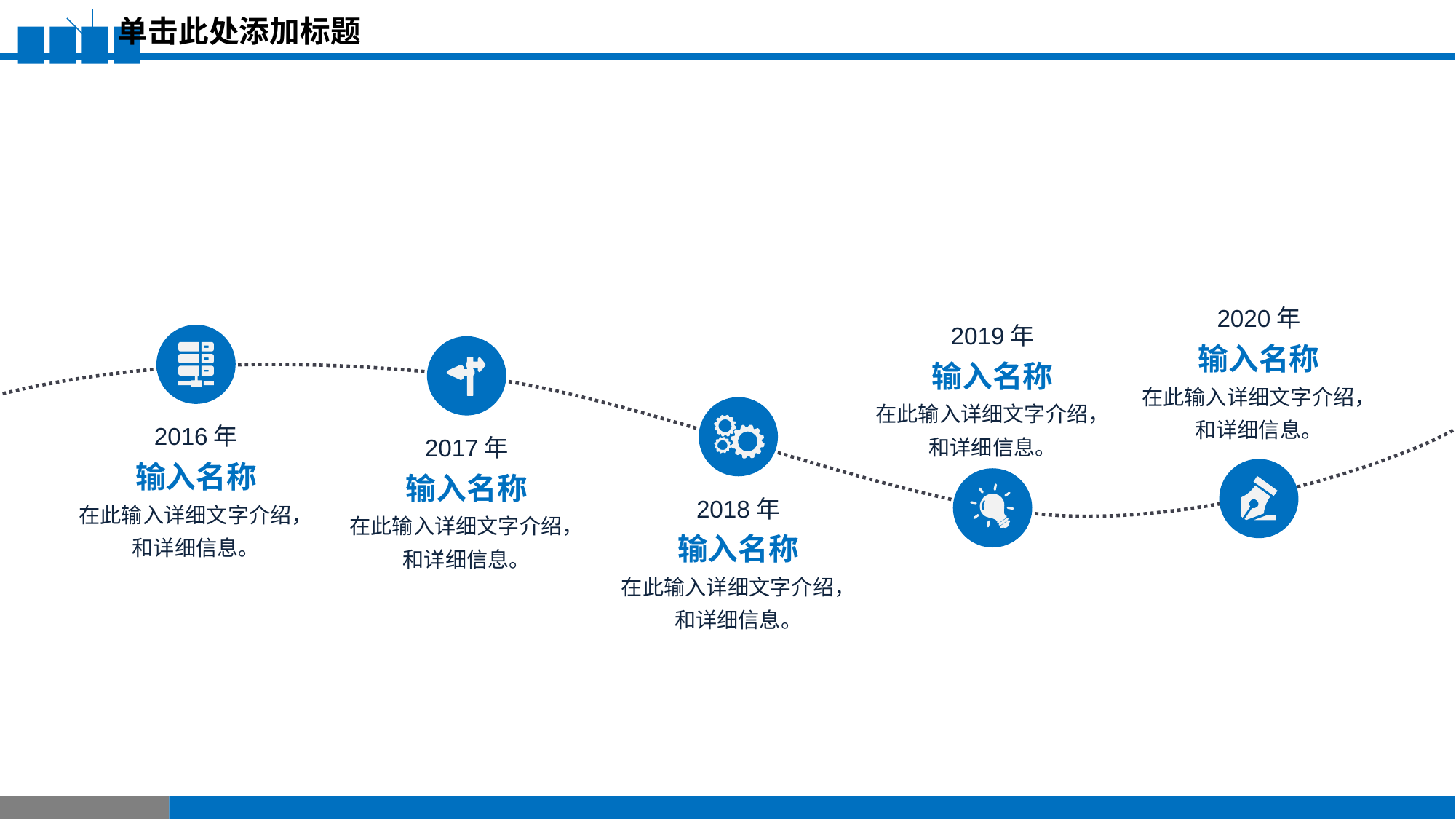

单击此处添加标题
2020年
输入名称
在此输入详细文字介绍，
和详细信息。
2019年
输入名称
在此输入详细文字介绍，
和详细信息。

2016年
输入名称
在此输入详细文字介绍，
和详细信息。
2017年
输入名称
在此输入详细文字介绍，
和详细信息。

2018年
输入名称
在此输入详细文字介绍，
和详细信息。